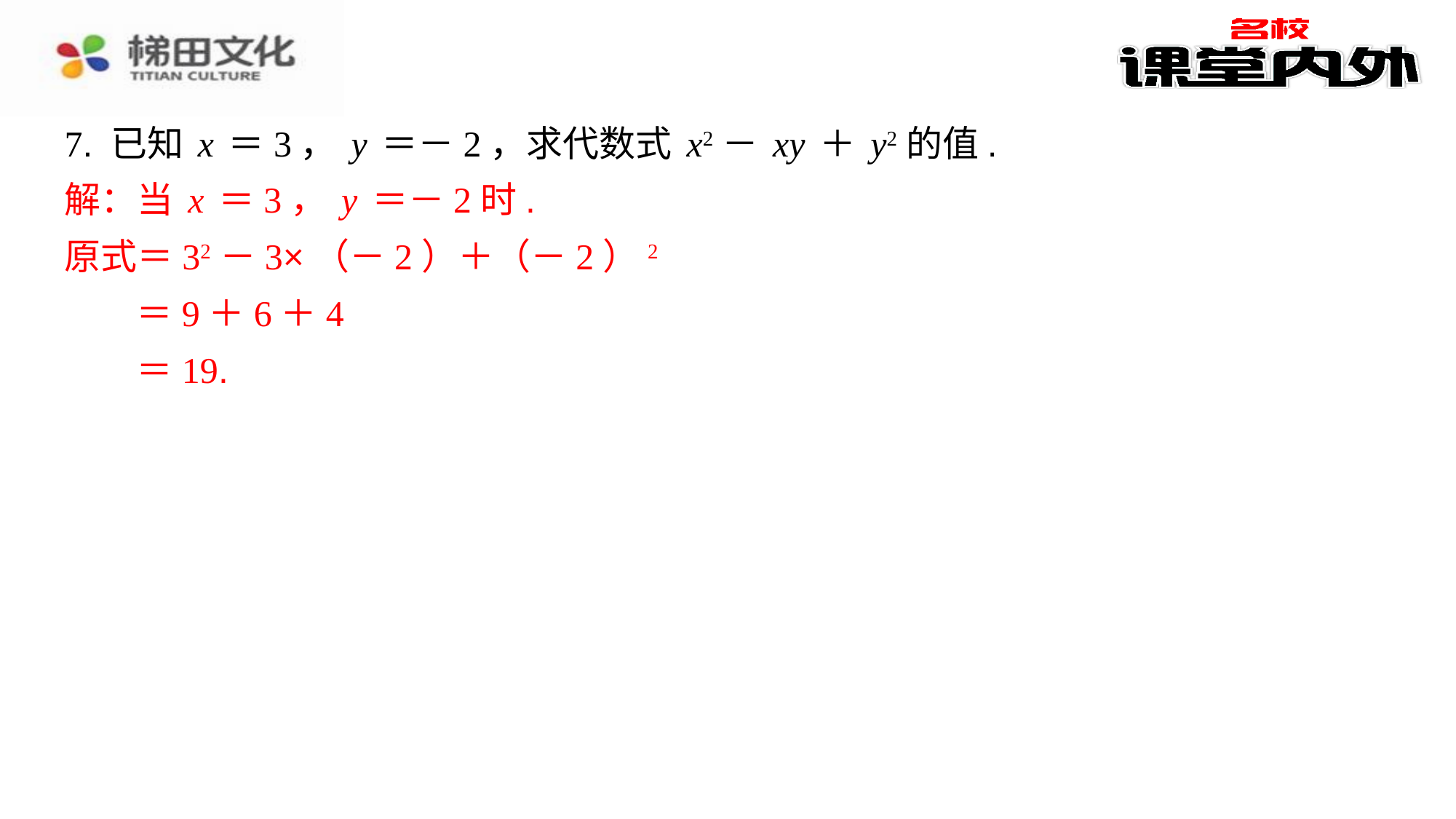

7. 已知x＝3，y＝－2，求代数式x2－xy＋y2的值.
解：当x＝3，y＝－2时.
原式＝32－3×（－2）＋（－2）2
＝9＋6＋4
＝19.
解：当x＝3，y＝－2时.
原式＝32－3×（－2）＋（－2）2
＝9＋6＋4
＝19.